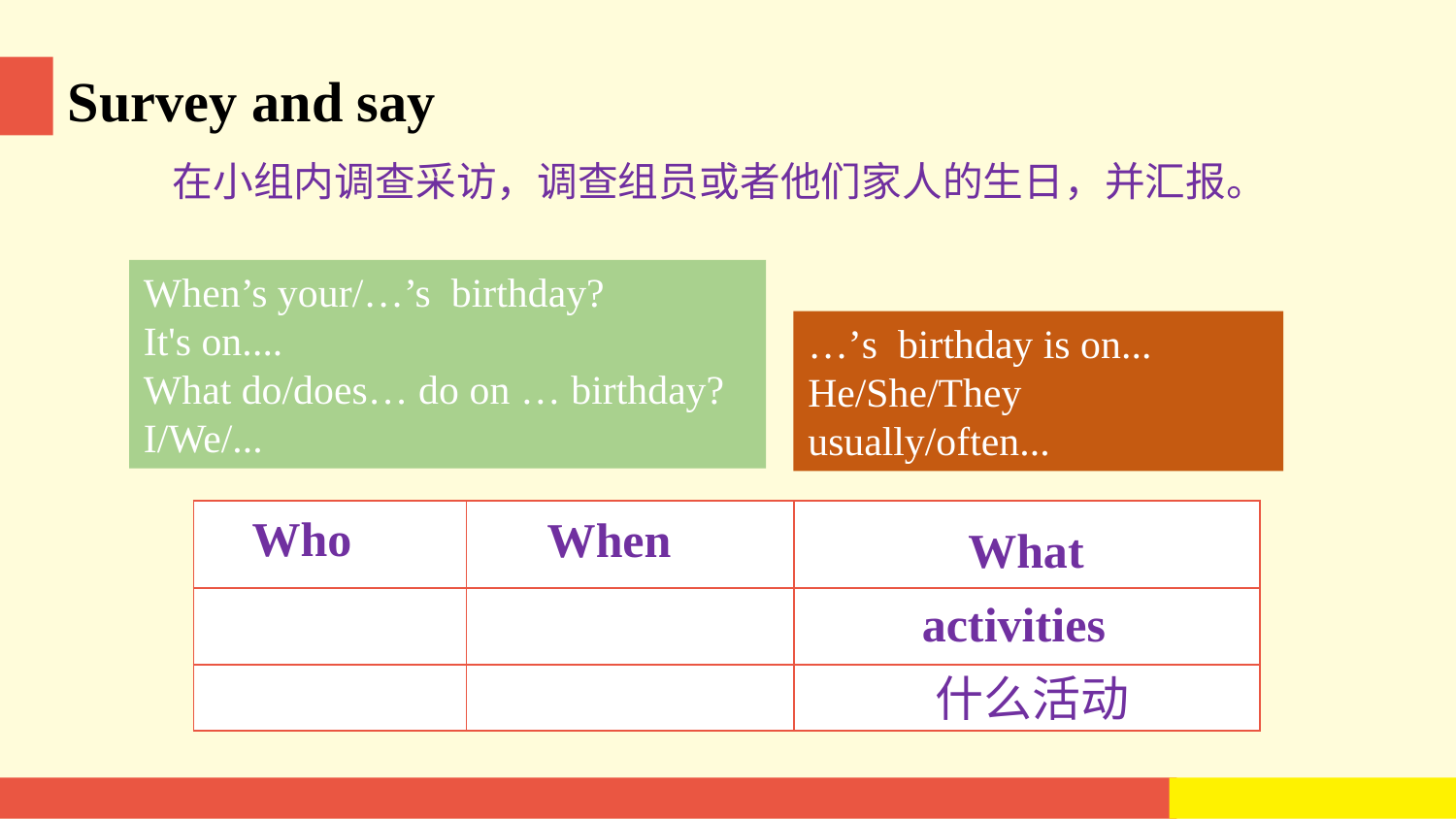

Survey and say
在小组内调查采访，调查组员或者他们家人的生日，并汇报。
When’s your/…’s  birthday?
It's on....
What do/does… do on … birthday?
I/We/...
…’s  birthday is on...
He/She/They usually/often...
|  |  |  |
| --- | --- | --- |
|  |  |  |
|  |  |  |
Who
When
What
activities
什么活动